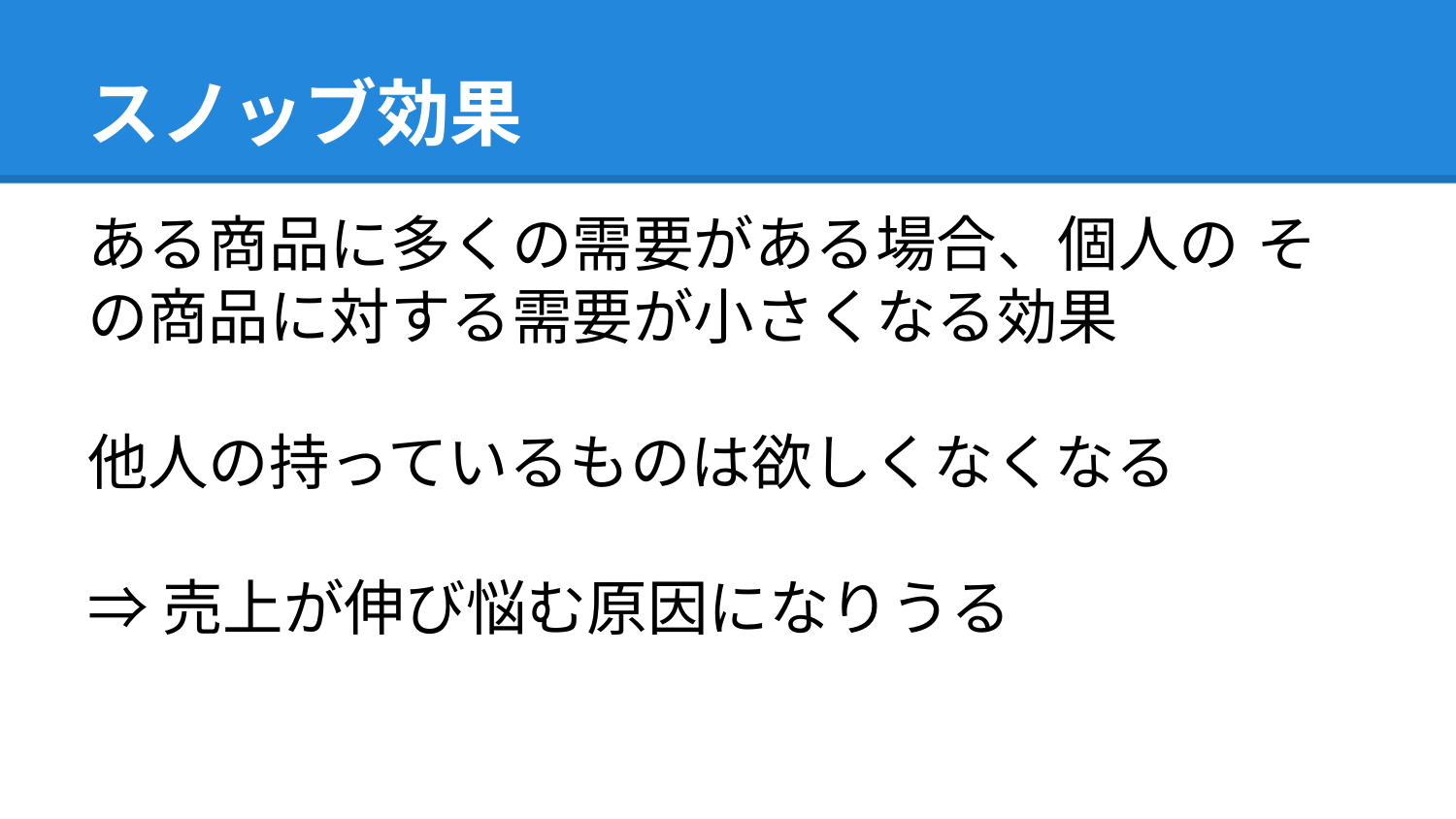

# スノッブ効果
ある商品に多くの需要がある場合、個人の その商品に対する需要が小さくなる効果

他人の持っているものは欲しくなくなる

⇒売上が伸び悩む原因になりうる